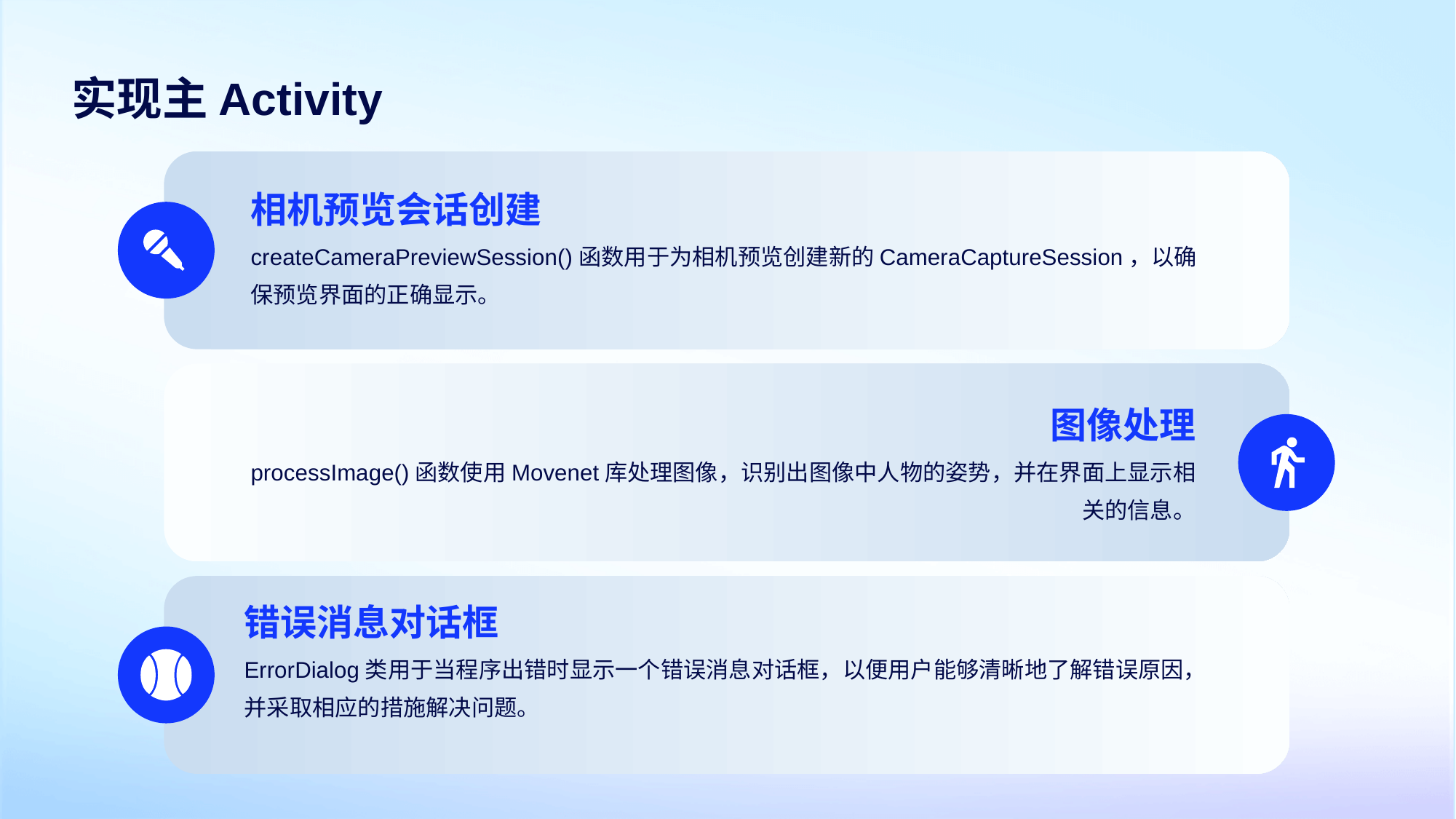

实现主Activity

相机预览会话创建

createCameraPreviewSession()函数用于为相机预览创建新的CameraCaptureSession，以确保预览界面的正确显示。

图像处理

processImage()函数使用Movenet库处理图像，识别出图像中人物的姿势，并在界面上显示相关的信息。

错误消息对话框

ErrorDialog类用于当程序出错时显示一个错误消息对话框，以便用户能够清晰地了解错误原因，并采取相应的措施解决问题。